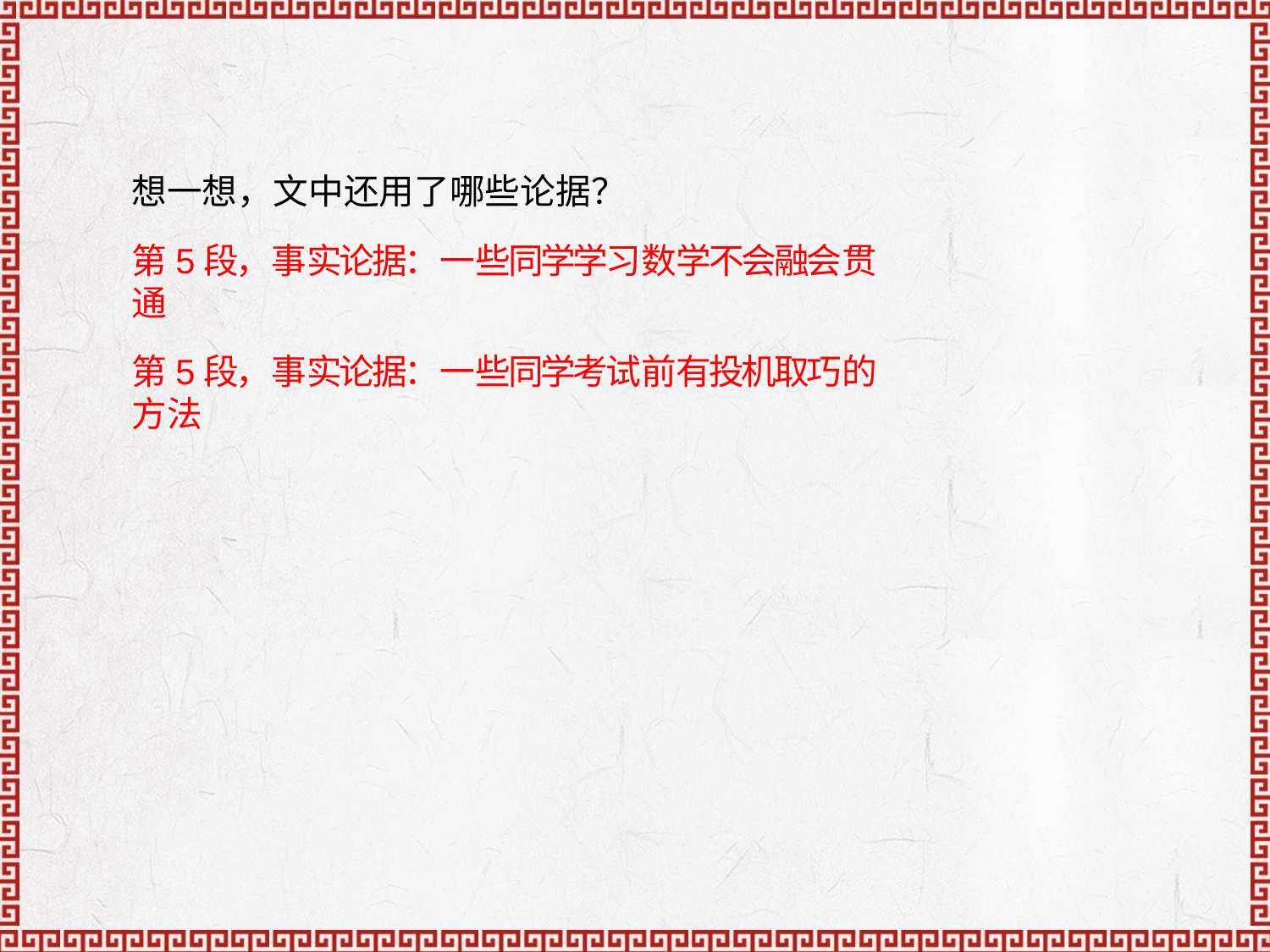

想一想，文中还用了哪些论据？
第5段，事实论据：一些同学学习数学不会融会贯通
第5段，事实论据：一些同学考试前有投机取巧的方法